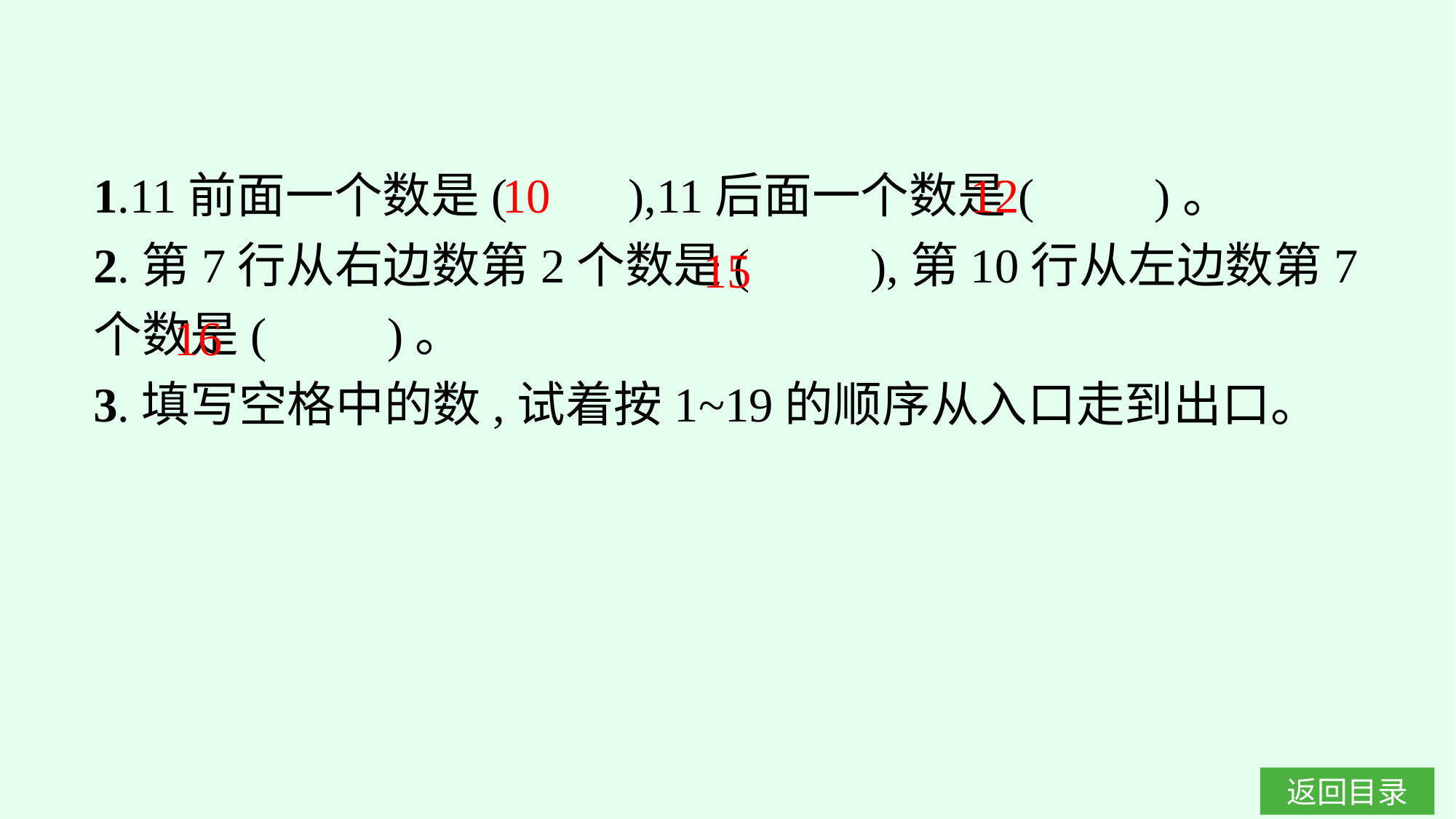

1.11前面一个数是(　　),11后面一个数是(　　)。
2.第7行从右边数第2个数是(　　),第10行从左边数第7个数是(　　)。
3.填写空格中的数,试着按1~19的顺序从入口走到出口。
10
12
15
16